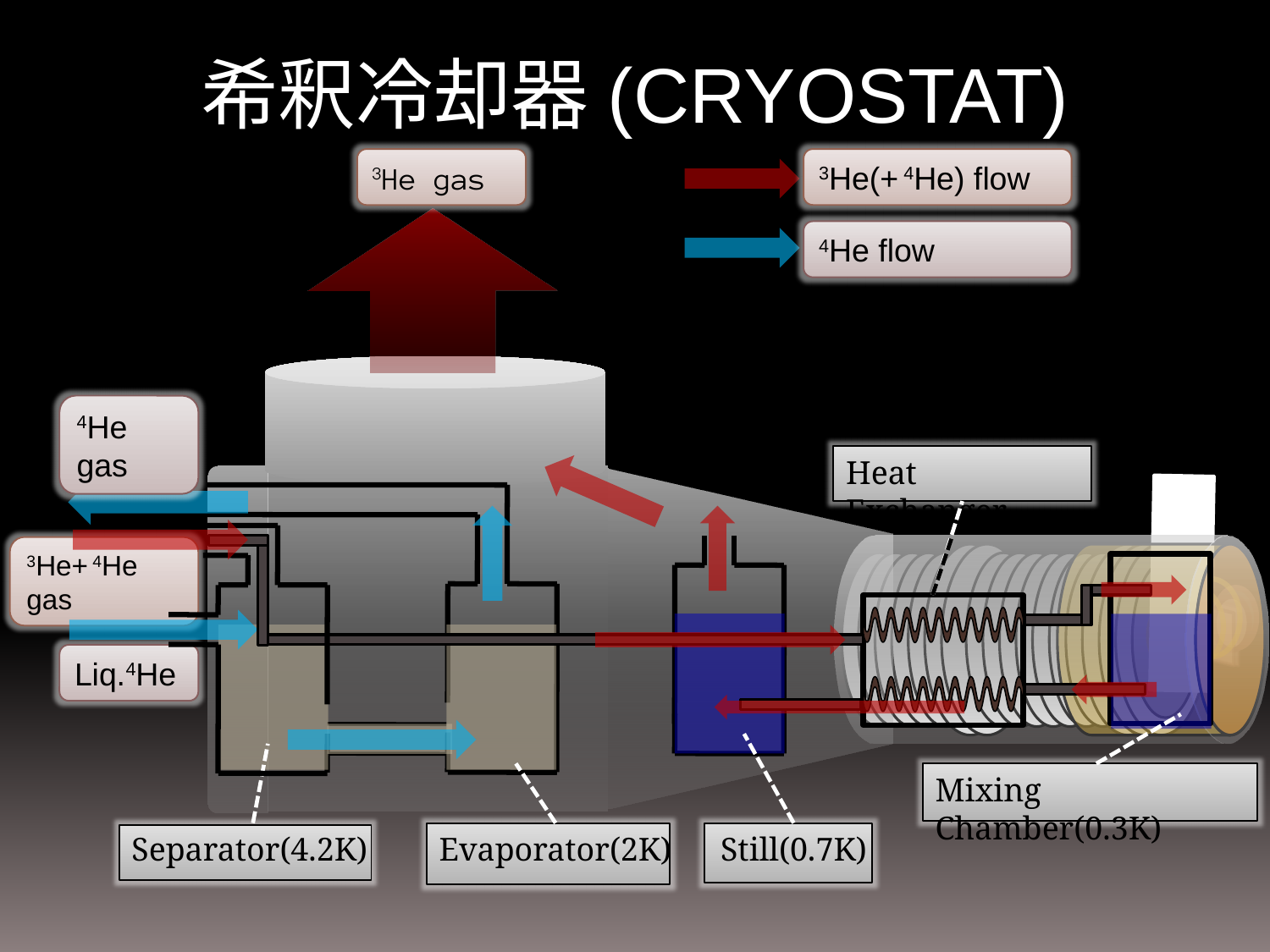

希釈冷却器(CRYOSTAT)
3He gas
3He(+ 4He) flow

4He flow

4He gas

Heat Exchanger

3He+ 4He gas

Liq.4He

Mixing Chamber(0.3K)
Separator(4.2K)

Evaporator(2K)

Still(0.7K)